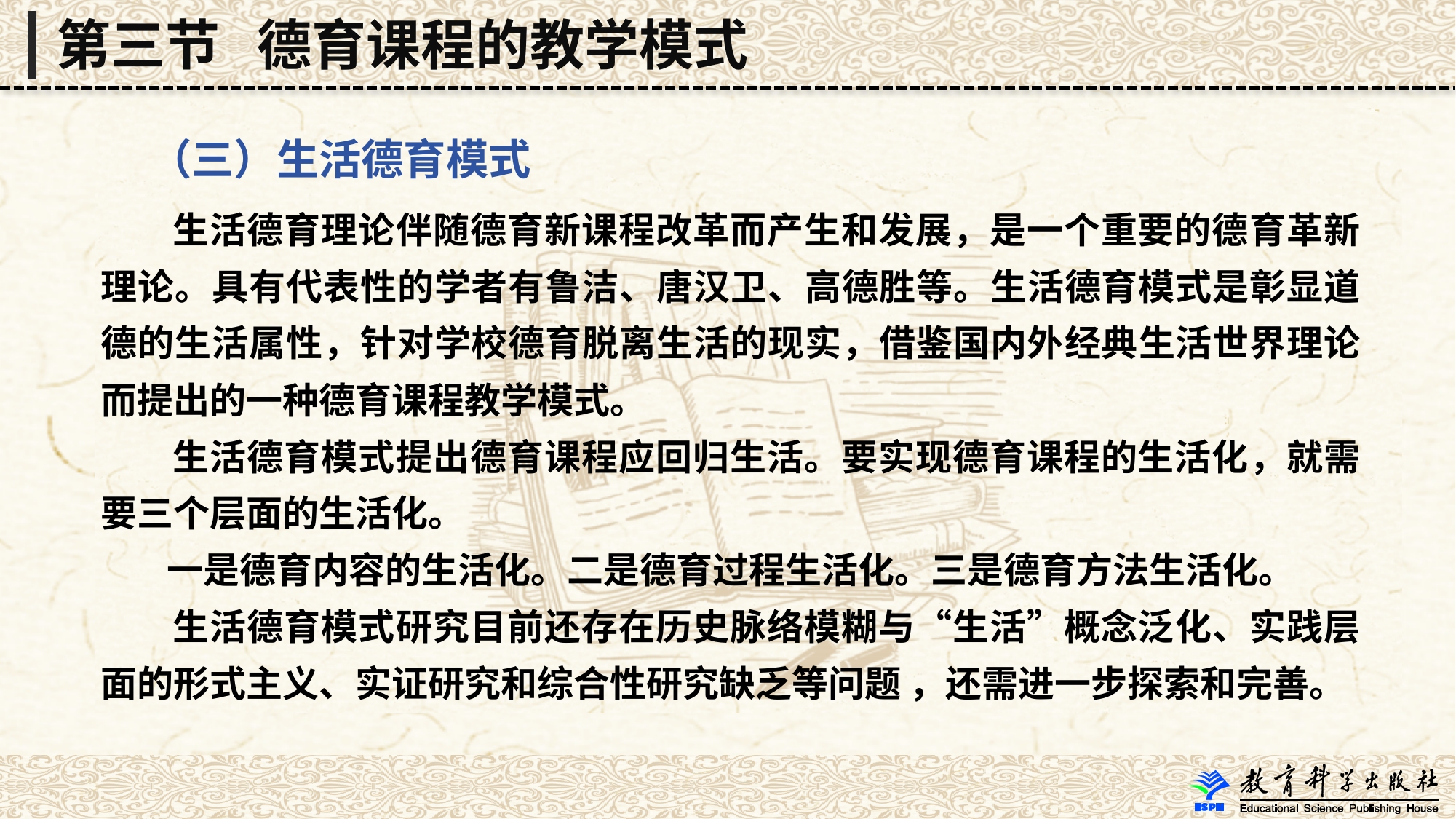

第三节   德育课程的教学模式
      （三）生活德育模式

       生活德育理论伴随德育新课程改革而产生和发展，是一个重要的德育革新理论。具有代表性的学者有鲁洁、唐汉卫、高德胜等。生活德育模式是彰显道德的生活属性，针对学校德育脱离生活的现实，借鉴国内外经典生活世界理论而提出的一种德育课程教学模式。
       生活德育模式提出德育课程应回归生活。要实现德育课程的生活化，就需要三个层面的生活化。
       一是德育内容的生活化。二是德育过程生活化。三是德育方法生活化。
       生活德育模式研究目前还存在历史脉络模糊与“生活”概念泛化、实践层面的形式主义、实证研究和综合性研究缺乏等问题 ，还需进一步探索和完善。